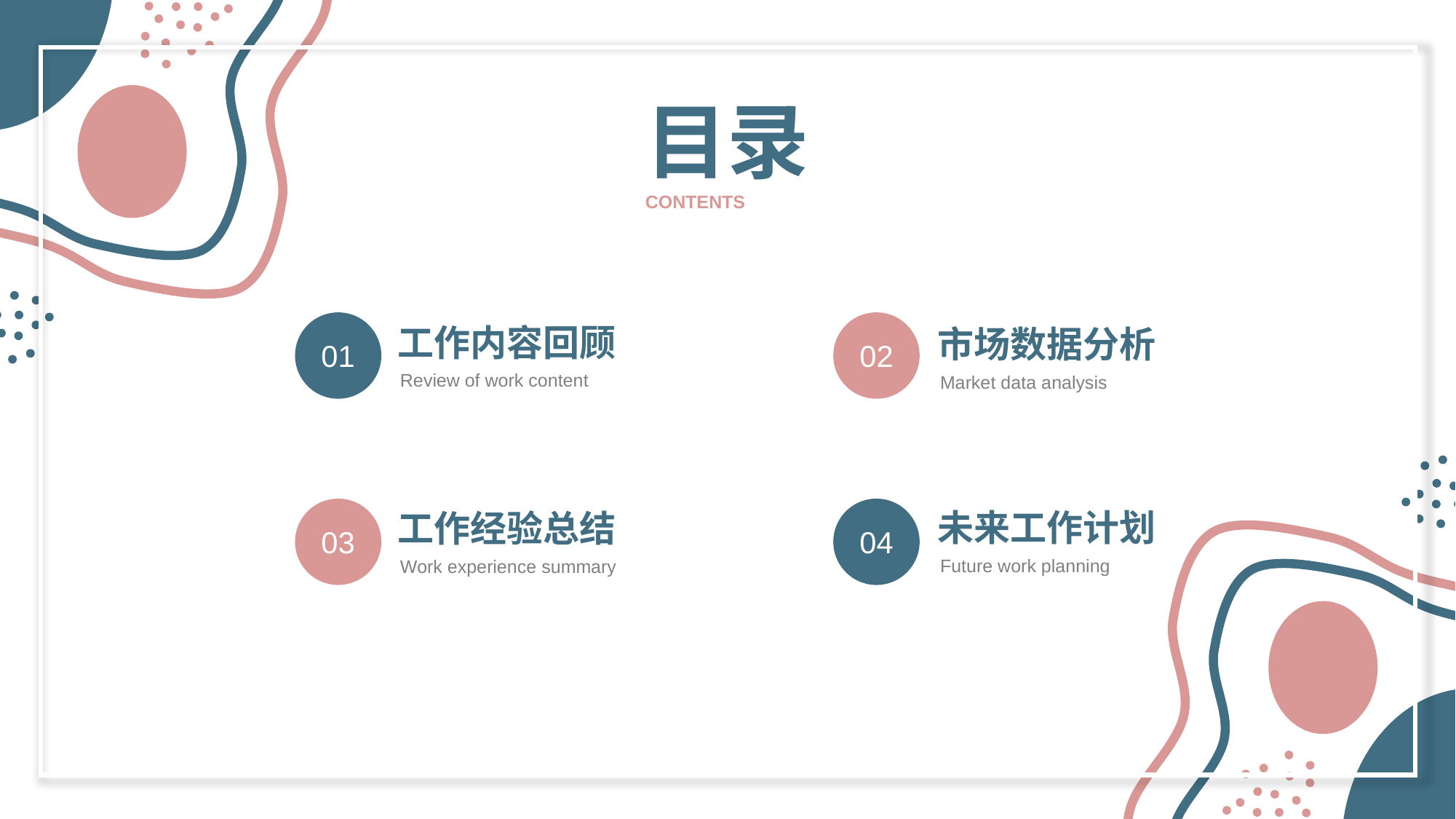

目录
CONTENTS
01
02
工作内容回顾
市场数据分析
Review of work content
Market data analysis

03
04
未来工作计划
工作经验总结
Future work planning
Work experience summary